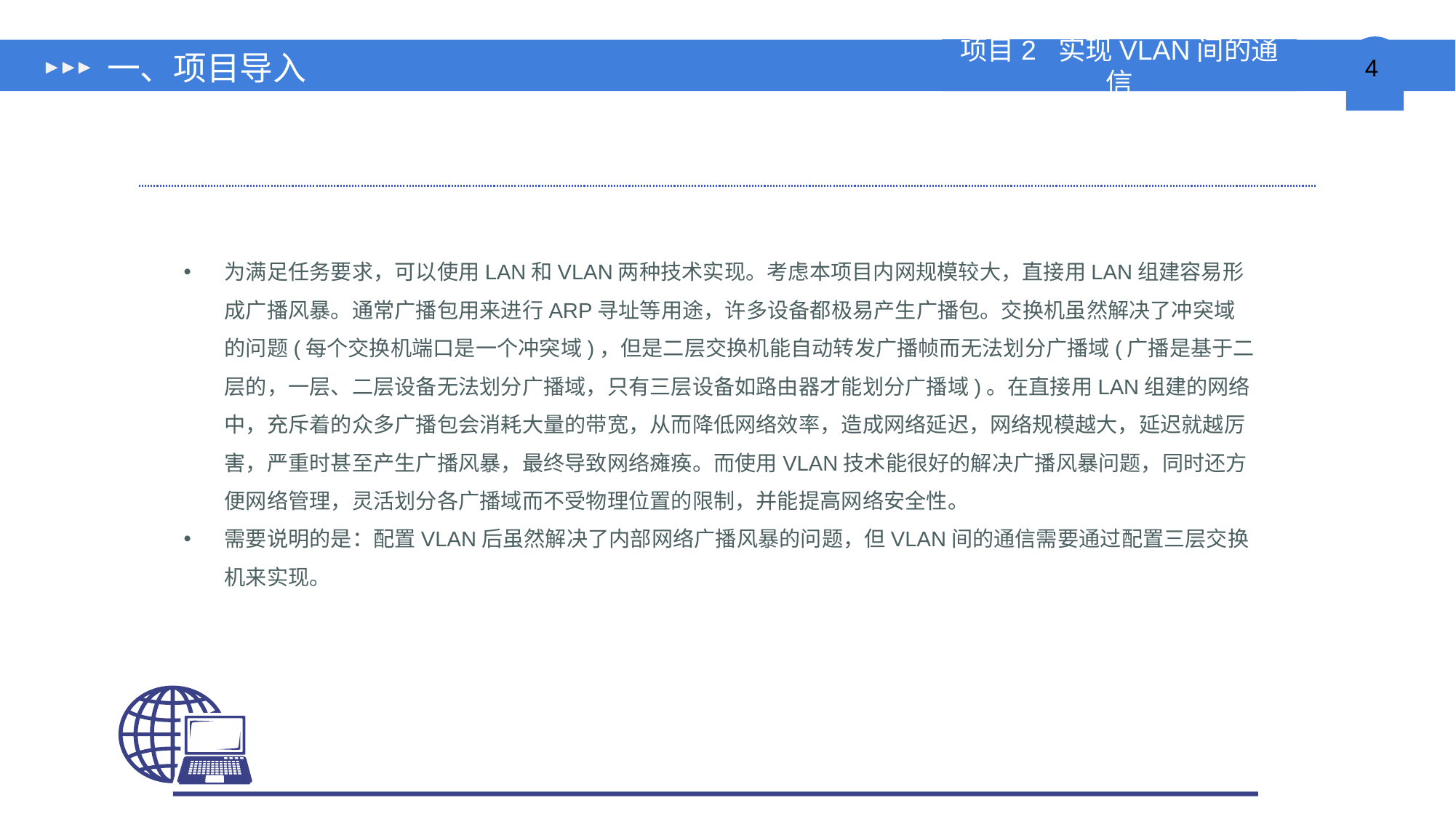

# 一、项目导入

为满足任务要求，可以使用LAN和VLAN两种技术实现。考虑本项目内网规模较大，直接用LAN组建容易形成广播风暴。通常广播包用来进行ARP寻址等用途，许多设备都极易产生广播包。交换机虽然解决了冲突域的问题(每个交换机端口是一个冲突域)，但是二层交换机能自动转发广播帧而无法划分广播域(广播是基于二层的，一层、二层设备无法划分广播域，只有三层设备如路由器才能划分广播域)。在直接用LAN组建的网络中，充斥着的众多广播包会消耗大量的带宽，从而降低网络效率，造成网络延迟，网络规模越大，延迟就越厉害，严重时甚至产生广播风暴，最终导致网络瘫痪。而使用VLAN技术能很好的解决广播风暴问题，同时还方便网络管理，灵活划分各广播域而不受物理位置的限制，并能提高网络安全性。
需要说明的是：配置VLAN后虽然解决了内部网络广播风暴的问题，但VLAN间的通信需要通过配置三层交换机来实现。